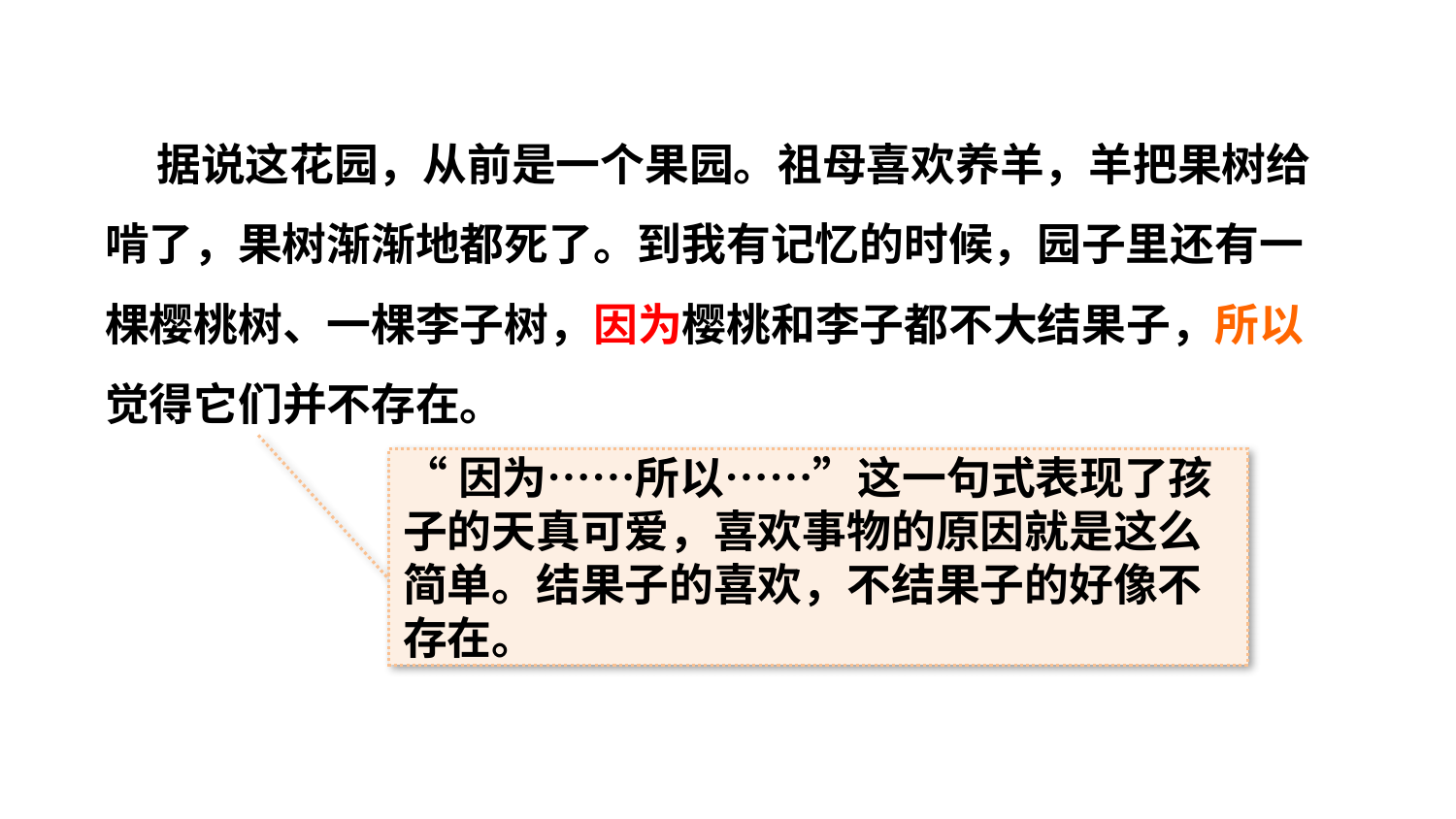

据说这花园，从前是一个果园。祖母喜欢养羊，羊把果树给啃了，果树渐渐地都死了。到我有记忆的时候，园子里还有一棵樱桃树、一棵李子树，因为樱桃和李子都不大结果子，所以觉得它们并不存在。
“因为……所以……”这一句式表现了孩子的天真可爱，喜欢事物的原因就是这么简单。结果子的喜欢，不结果子的好像不存在。